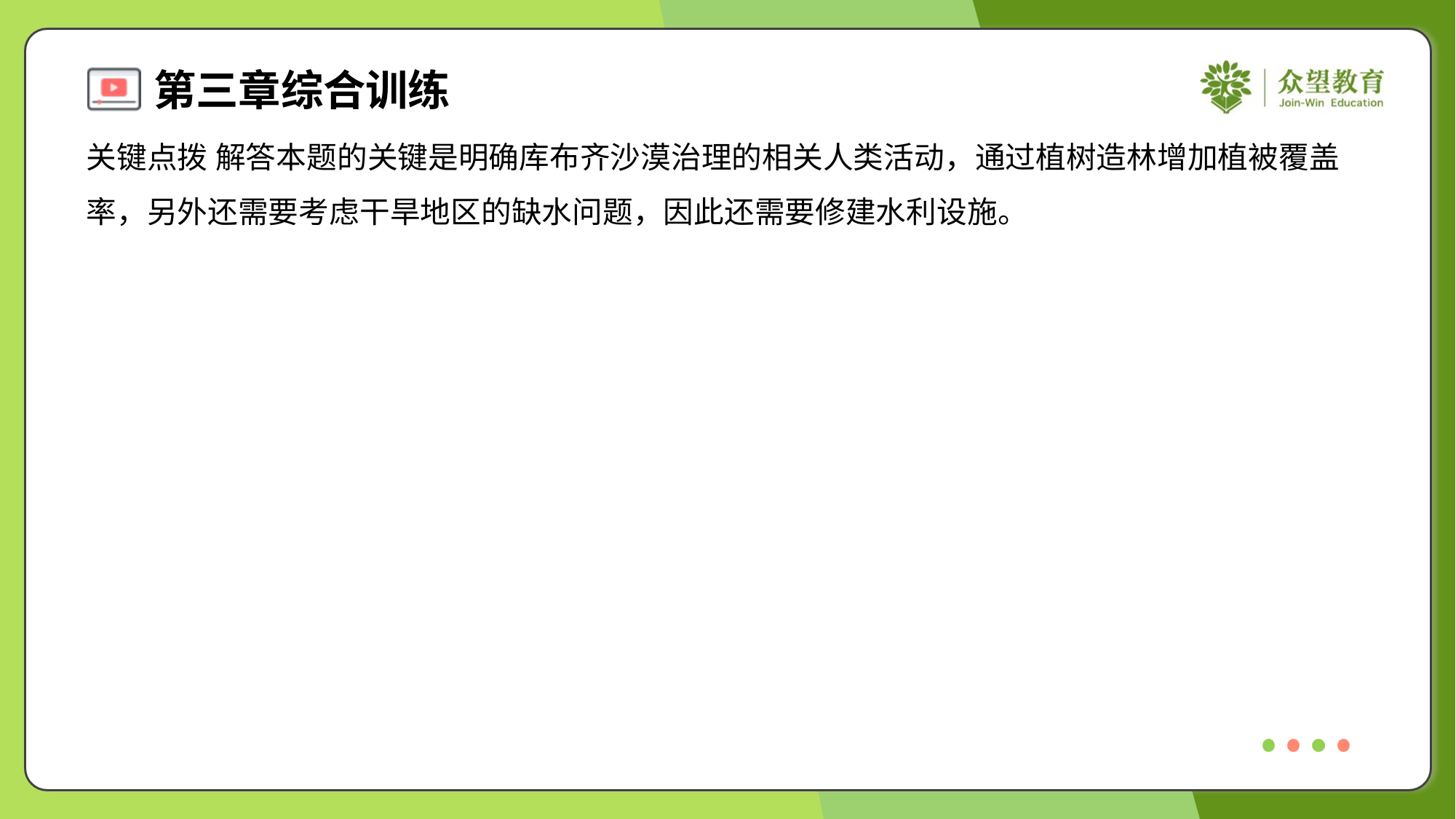

关键点拨 解答本题的关键是明确库布齐沙漠治理的相关人类活动，通过植树造林增加植被覆盖
率，另外还需要考虑干旱地区的缺水问题，因此还需要修建水利设施。